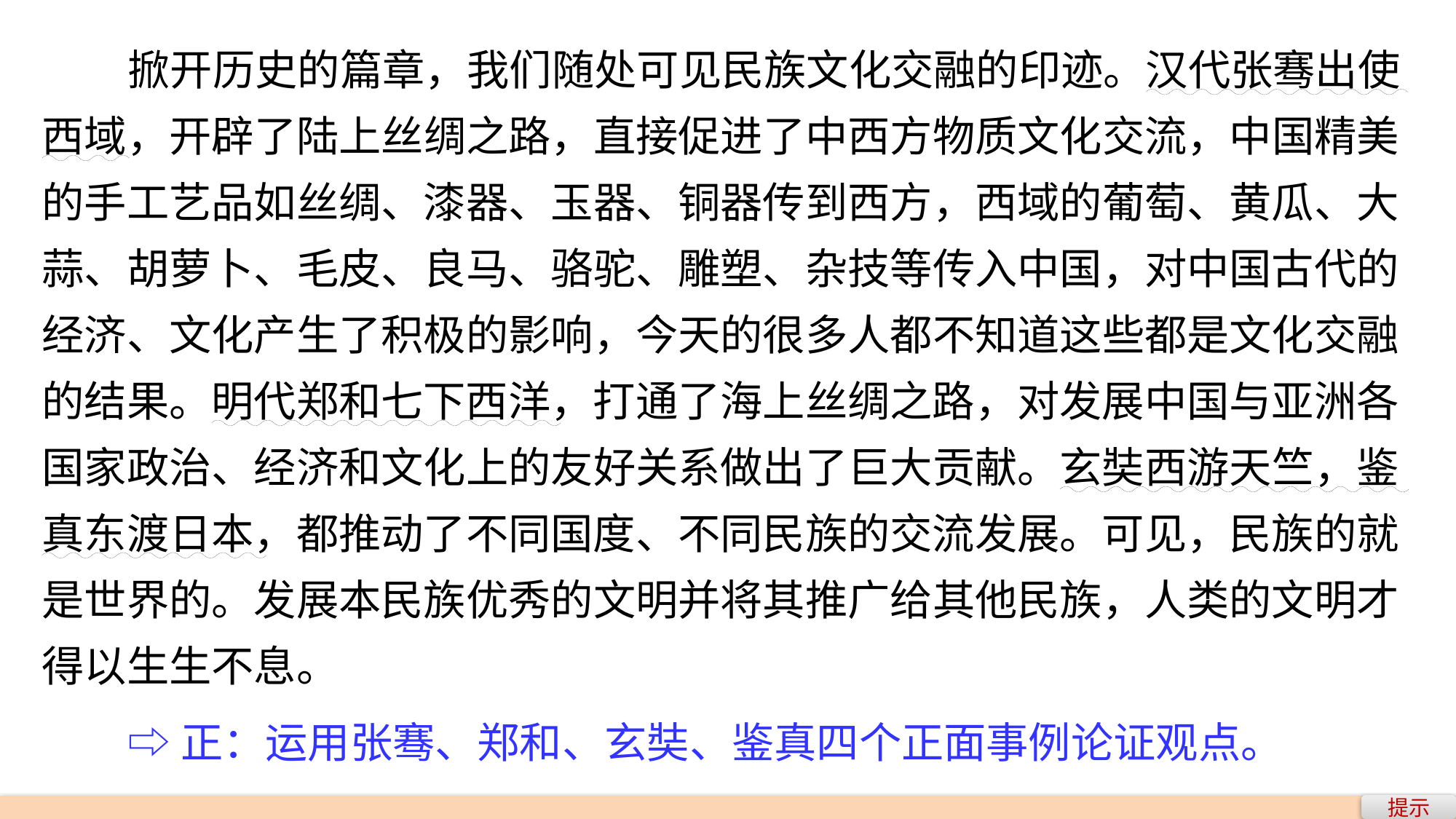

掀开历史的篇章，我们随处可见民族文化交融的印迹。汉代张骞出使西域，开辟了陆上丝绸之路，直接促进了中西方物质文化交流，中国精美的手工艺品如丝绸、漆器、玉器、铜器传到西方，西域的葡萄、黄瓜、大蒜、胡萝卜、毛皮、良马、骆驼、雕塑、杂技等传入中国，对中国古代的经济、文化产生了积极的影响，今天的很多人都不知道这些都是文化交融的结果。明代郑和七下西洋，打通了海上丝绸之路，对发展中国与亚洲各国家政治、经济和文化上的友好关系做出了巨大贡献。玄奘西游天竺，鉴真东渡日本，都推动了不同国度、不同民族的交流发展。可见，民族的就是世界的。发展本民族优秀的文明并将其推广给其他民族，人类的文明才得以生生不息。
⇨正：运用张骞、郑和、玄奘、鉴真四个正面事例论证观点。
提示